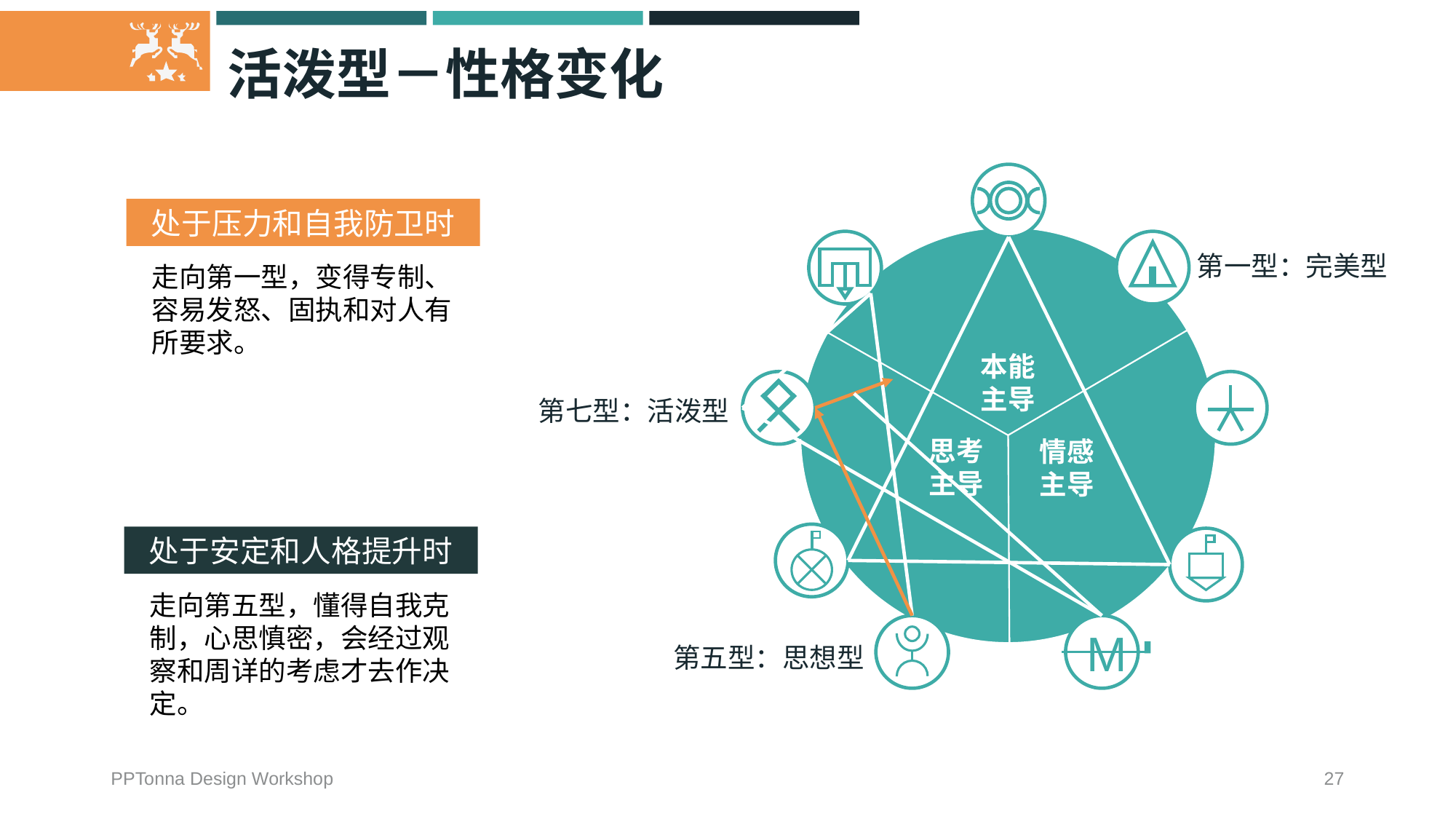

# 活泼型－性格变化

第一型：完美型
本能主导

第七型：活泼型
思考主导
情感主导

M

第五型：思想型
处于压力和自我防卫时
走向第一型，变得专制、容易发怒、固执和对人有所要求。
处于安定和人格提升时
走向第五型，懂得自我克制，心思慎密，会经过观察和周详的考虑才去作决定。
PPTonna Design Workshop
27